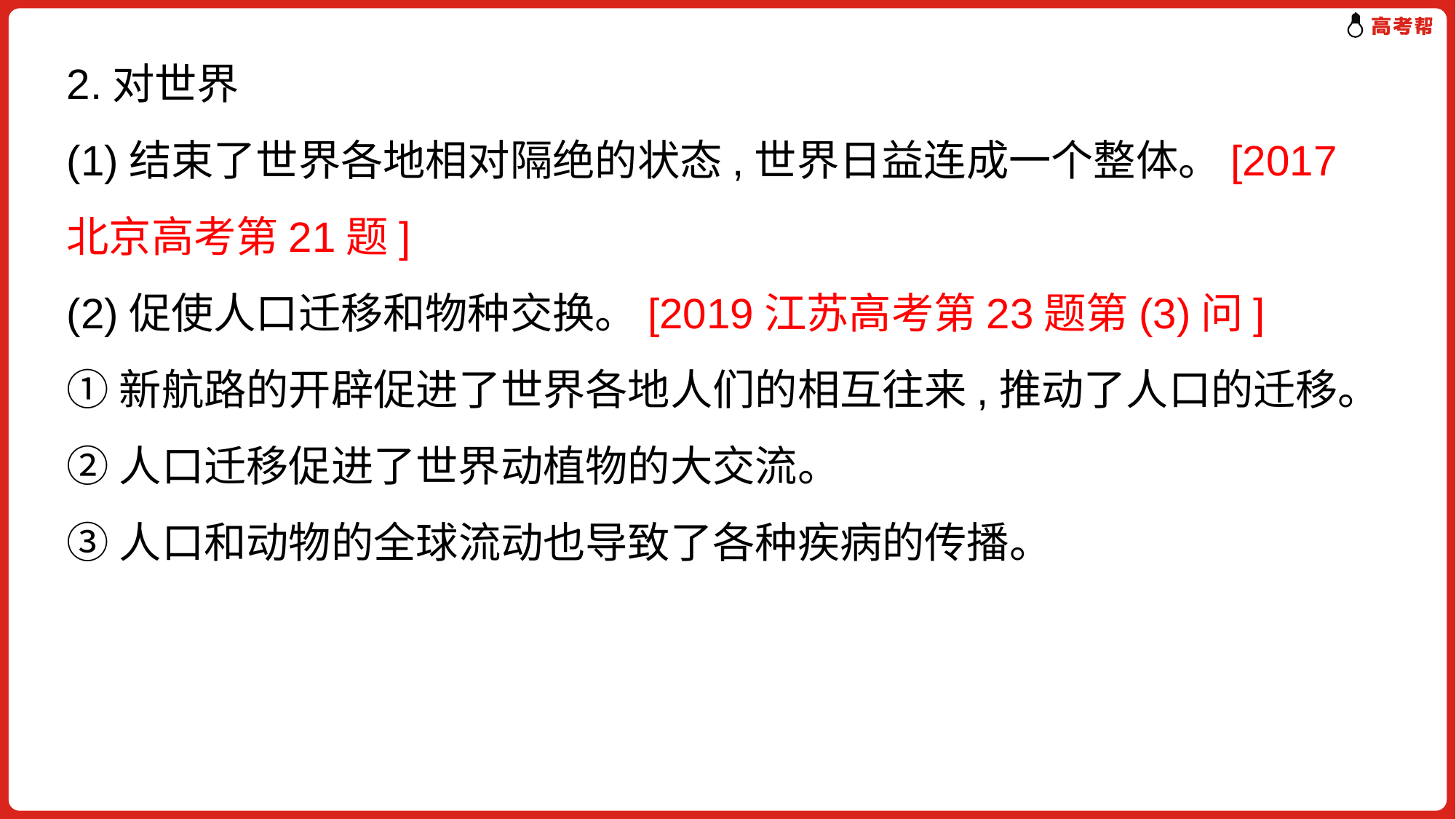

2.对世界
(1)结束了世界各地相对隔绝的状态,世界日益连成一个整体。[2017北京高考第21题]
(2)促使人口迁移和物种交换。[2019江苏高考第23题第(3)问]
①新航路的开辟促进了世界各地人们的相互往来,推动了人口的迁移。
②人口迁移促进了世界动植物的大交流。
③人口和动物的全球流动也导致了各种疾病的传播。